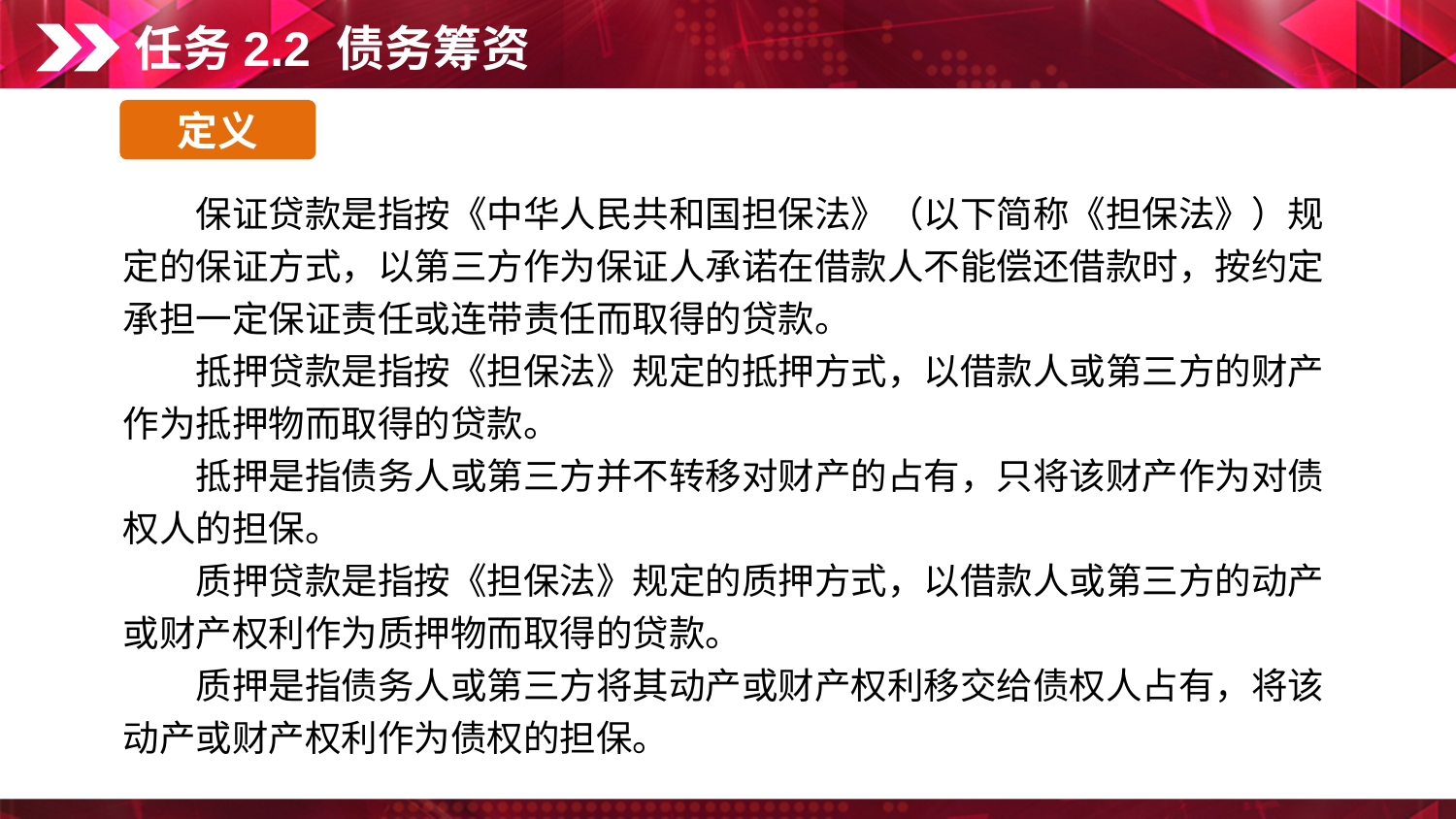

任务2.2 债务筹资

定义
　　保证贷款是指按《中华人民共和国担保法》（以下简称《担保法》）规定的保证方式，以第三方作为保证人承诺在借款人不能偿还借款时，按约定承担一定保证责任或连带责任而取得的贷款。
　　抵押贷款是指按《担保法》规定的抵押方式，以借款人或第三方的财产作为抵押物而取得的贷款。
　　抵押是指债务人或第三方并不转移对财产的占有，只将该财产作为对债权人的担保。
　　质押贷款是指按《担保法》规定的质押方式，以借款人或第三方的动产或财产权利作为质押物而取得的贷款。
　　质押是指债务人或第三方将其动产或财产权利移交给债权人占有，将该动产或财产权利作为债权的担保。